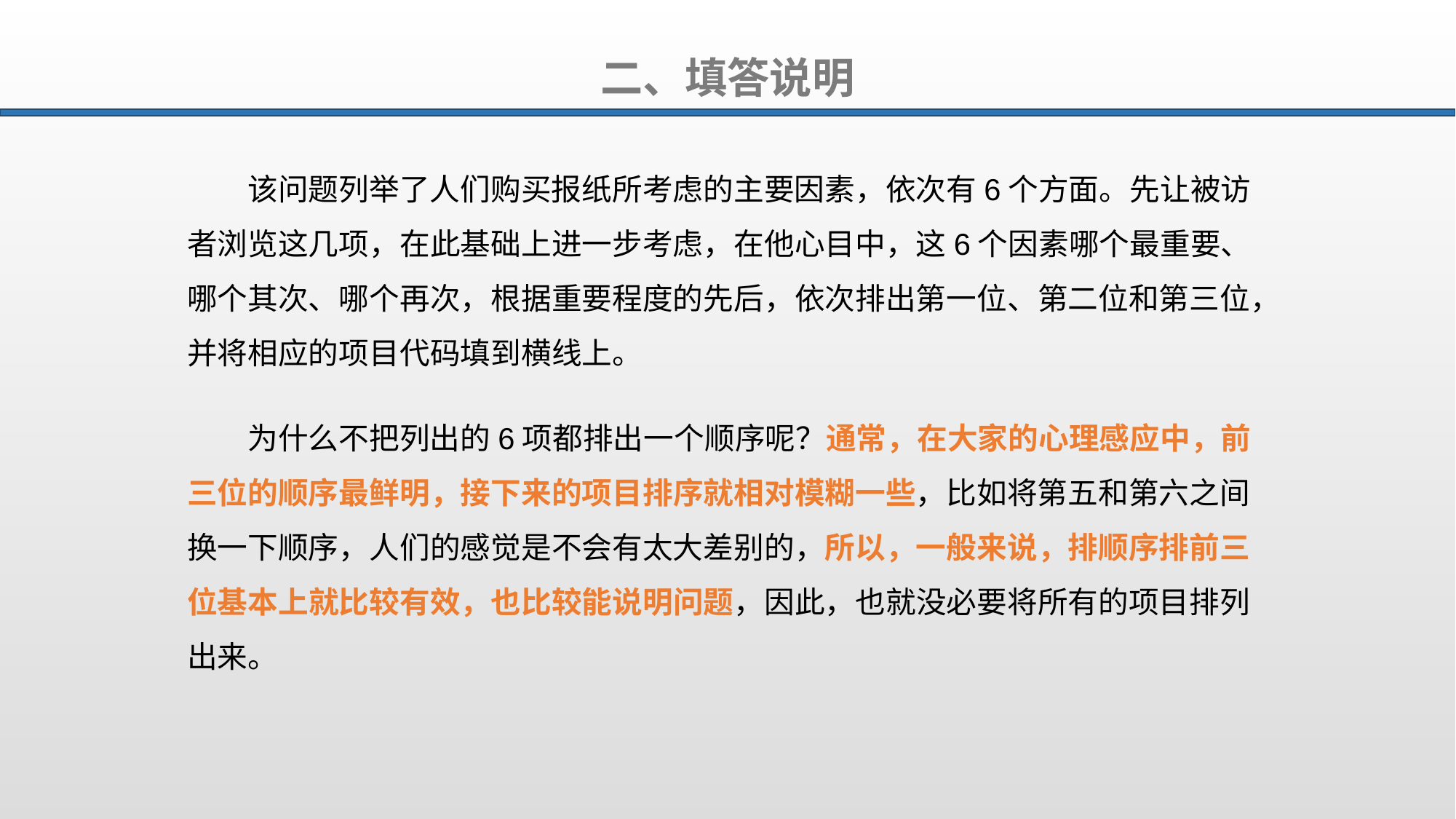

二、填答说明

该问题列举了人们购买报纸所考虑的主要因素，依次有6个方面。先让被访者浏览这几项，在此基础上进一步考虑，在他心目中，这6个因素哪个最重要、哪个其次、哪个再次，根据重要程度的先后，依次排出第一位、第二位和第三位，并将相应的项目代码填到横线上。
为什么不把列出的6项都排出一个顺序呢？通常，在大家的心理感应中，前三位的顺序最鲜明，接下来的项目排序就相对模糊一些，比如将第五和第六之间换一下顺序，人们的感觉是不会有太大差别的，所以，一般来说，排顺序排前三位基本上就比较有效，也比较能说明问题，因此，也就没必要将所有的项目排列出来。